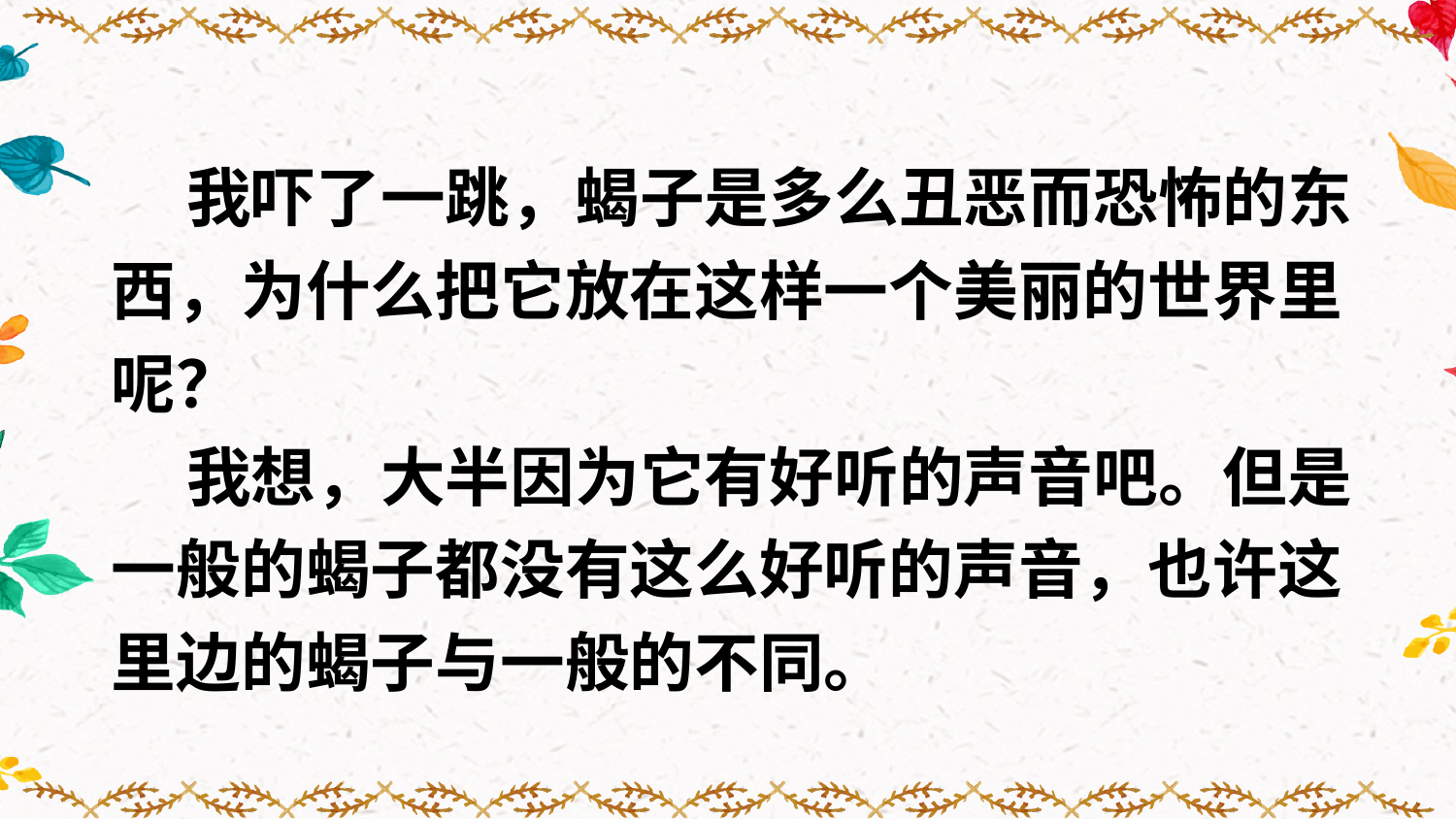

我吓了一跳，蝎子是多么丑恶而恐怖的东西，为什么把它放在这样一个美丽的世界里呢？
    我想，大半因为它有好听的声音吧。但是一般的蝎子都没有这么好听的声音，也许这里边的蝎子与一般的不同。